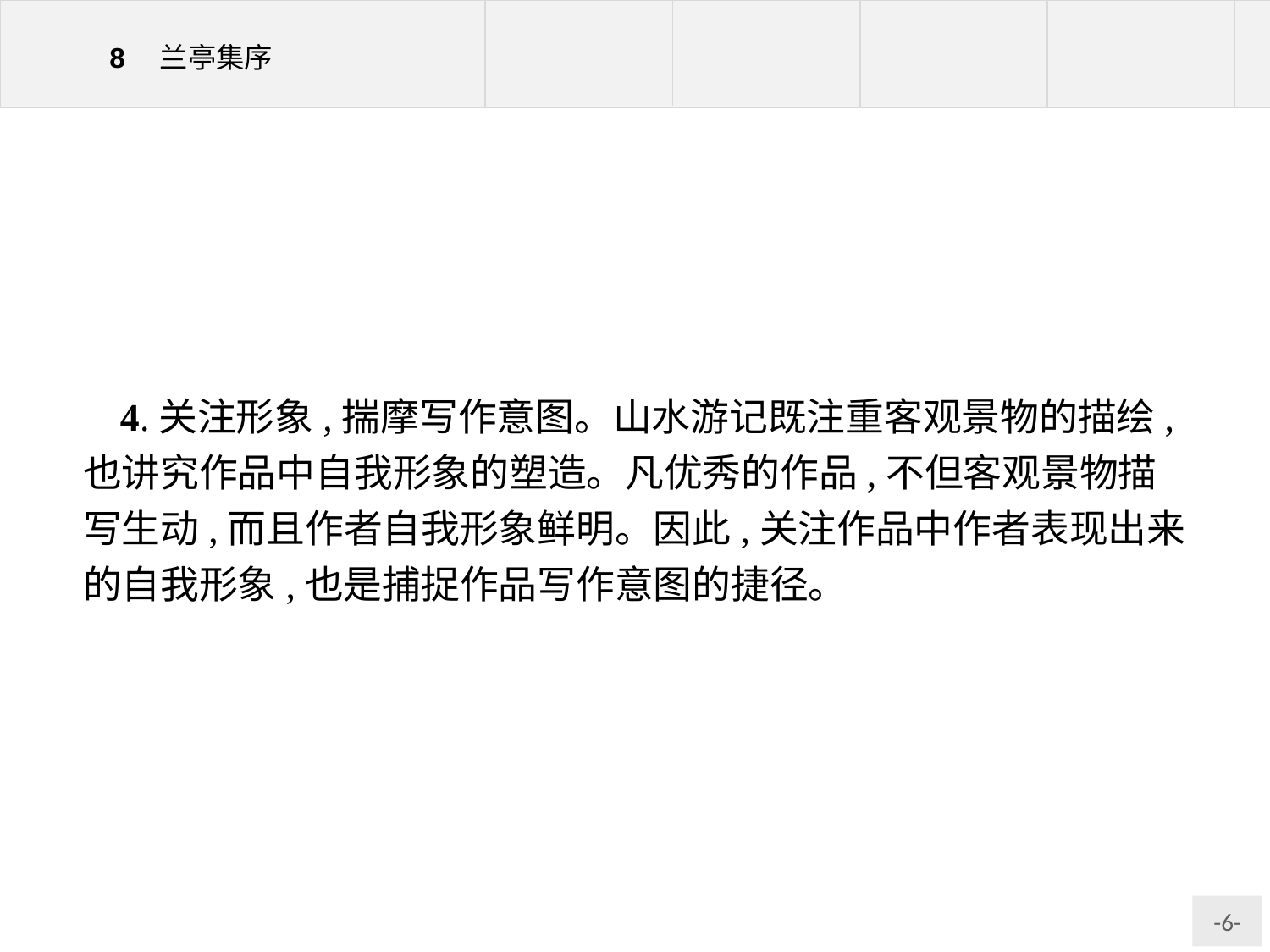

4.关注形象,揣摩写作意图。山水游记既注重客观景物的描绘,也讲究作品中自我形象的塑造。凡优秀的作品,不但客观景物描写生动,而且作者自我形象鲜明。因此,关注作品中作者表现出来的自我形象,也是捕捉作品写作意图的捷径。